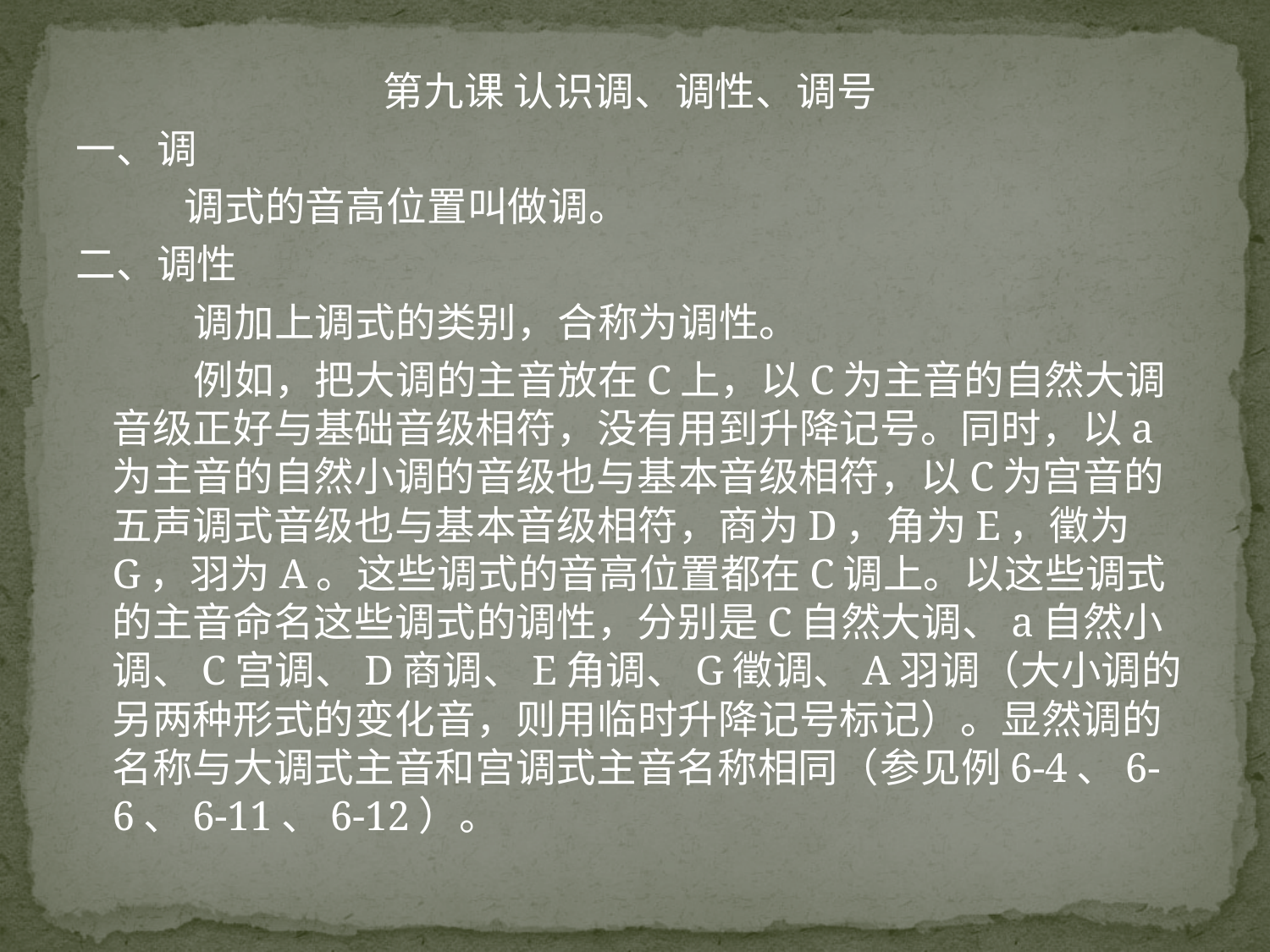

第九课 认识调、调性、调号
一、调
           调式的音高位置叫做调。
二、调性
            调加上调式的类别，合称为调性。
            例如，把大调的主音放在C上，以C为主音的自然大调音级正好与基础音级相符，没有用到升降记号。同时，以a为主音的自然小调的音级也与基本音级相符，以C为宫音的五声调式音级也与基本音级相符，商为D，角为E，徵为G，羽为A。这些调式的音高位置都在C调上。以这些调式的主音命名这些调式的调性，分别是C自然大调、a自然小调、C宫调、D商调、E角调、G徵调、A羽调（大小调的另两种形式的变化音，则用临时升降记号标记）。显然调的名称与大调式主音和宫调式主音名称相同（参见例6-4、6-6、6-11、6-12）。